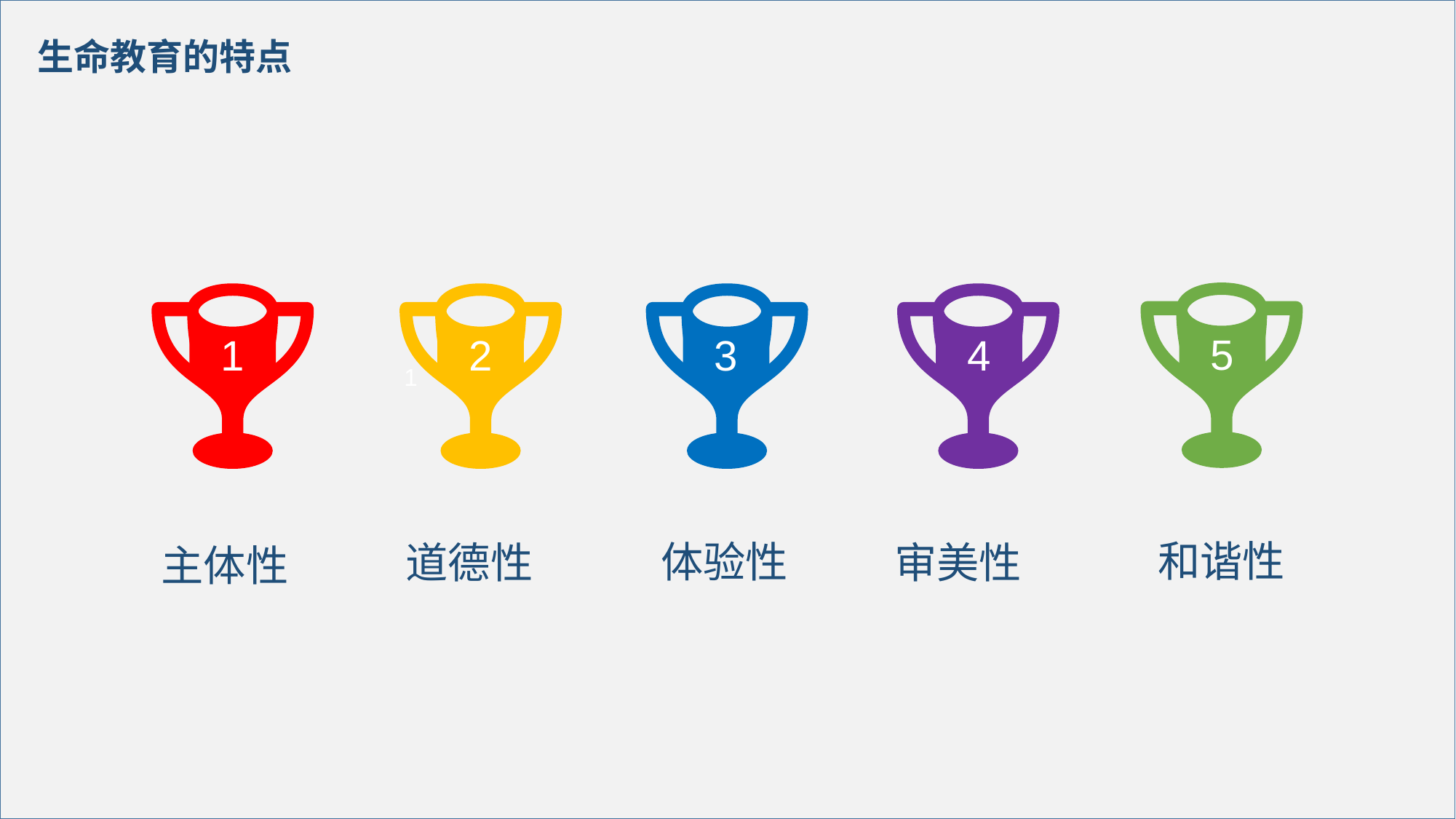

生命教育的特点

5

1
1
2

3

4
和谐性

体验性
道德性

审美性

主体性